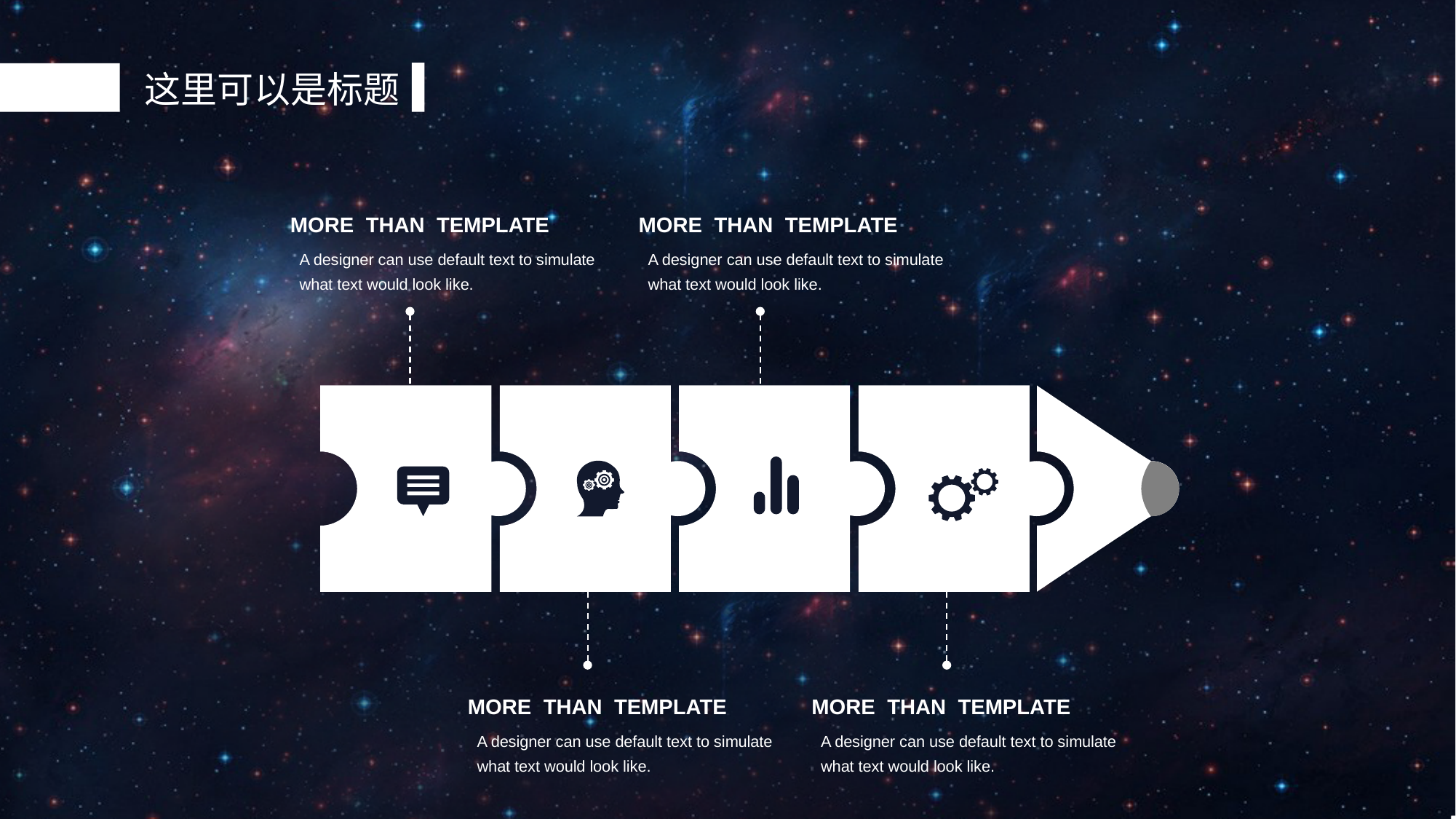

这里可以是标题

  MORE  THAN  TEMPLATE
A designer can use default text to simulate what text would look like.
  MORE  THAN  TEMPLATE
A designer can use default text to simulate what text would look like.

  MORE  THAN  TEMPLATE
A designer can use default text to simulate what text would look like.
  MORE  THAN  TEMPLATE
A designer can use default text to simulate what text would look like.